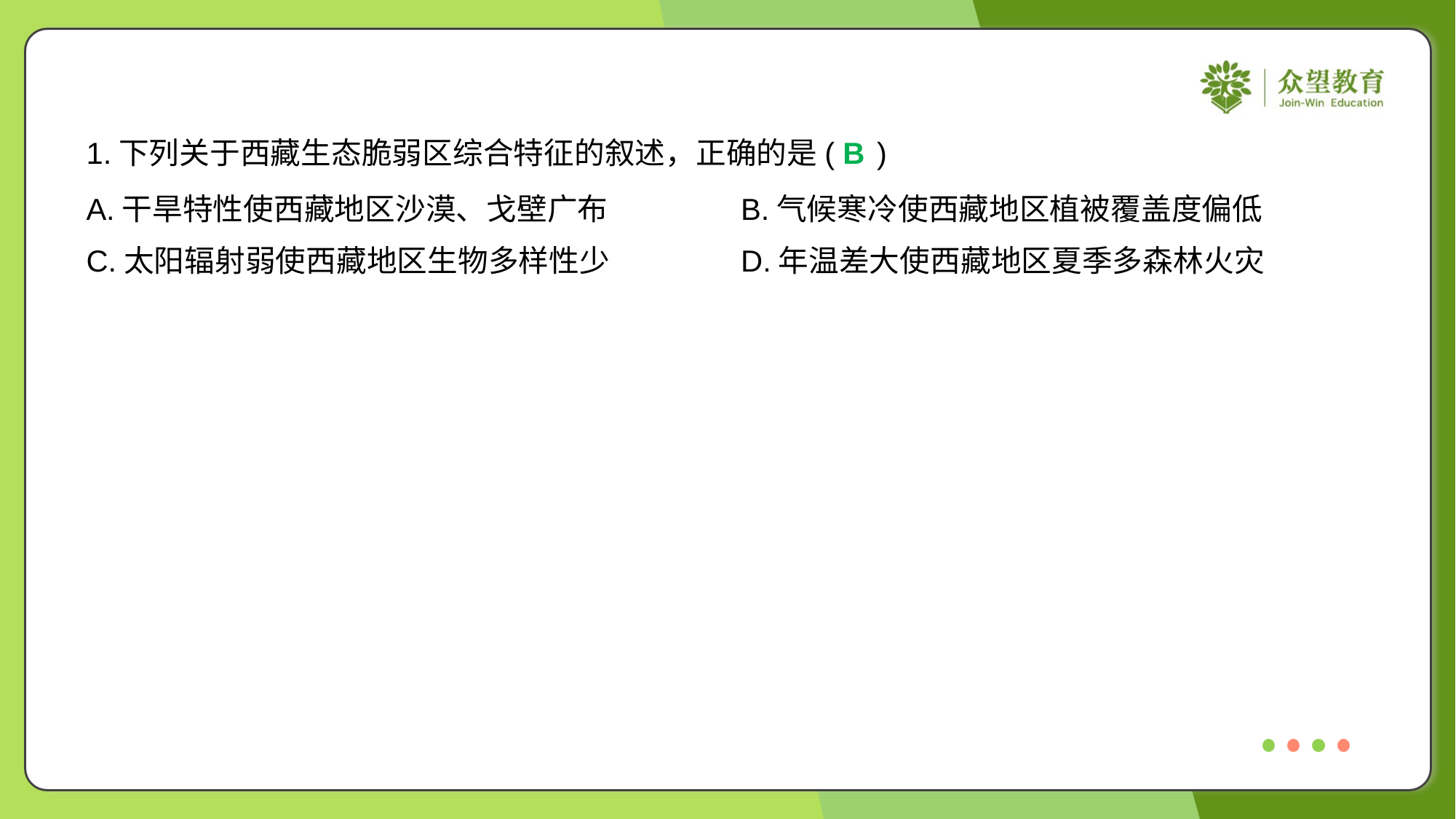

1.下列关于西藏生态脆弱区综合特征的叙述，正确的是(     )
B
A.干旱特性使西藏地区沙漠、戈壁广布	B.气候寒冷使西藏地区植被覆盖度偏低
C.太阳辐射弱使西藏地区生物多样性少	D.年温差大使西藏地区夏季多森林火灾